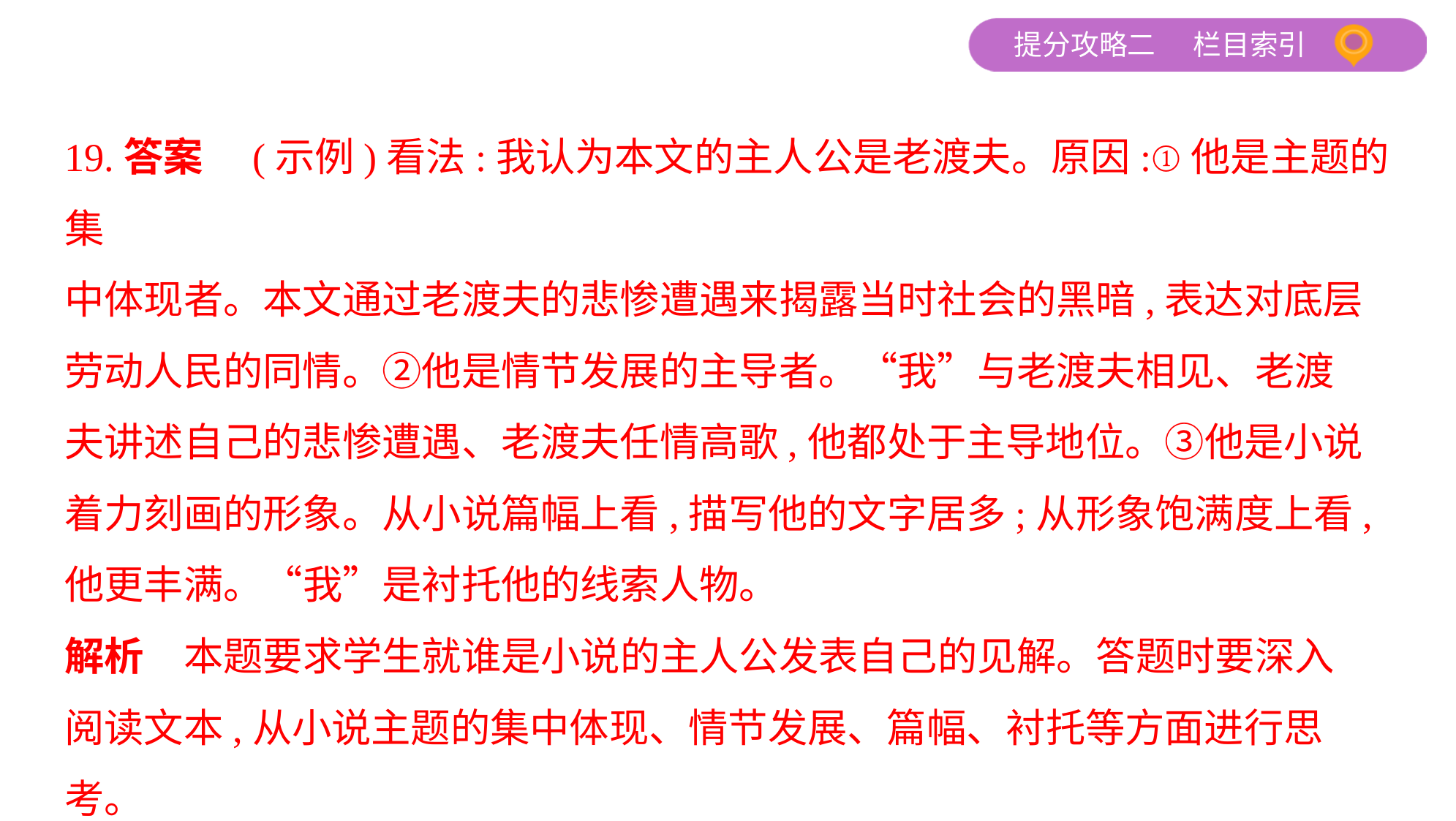

19.答案　(示例)看法:我认为本文的主人公是老渡夫。原因:①他是主题的集
中体现者。本文通过老渡夫的悲惨遭遇来揭露当时社会的黑暗,表达对底层
劳动人民的同情。②他是情节发展的主导者。“我”与老渡夫相见、老渡
夫讲述自己的悲惨遭遇、老渡夫任情高歌,他都处于主导地位。③他是小说
着力刻画的形象。从小说篇幅上看,描写他的文字居多;从形象饱满度上看,
他更丰满。“我”是衬托他的线索人物。
解析　本题要求学生就谁是小说的主人公发表自己的见解。答题时要深入
阅读文本,从小说主题的集中体现、情节发展、篇幅、衬托等方面进行思
考。